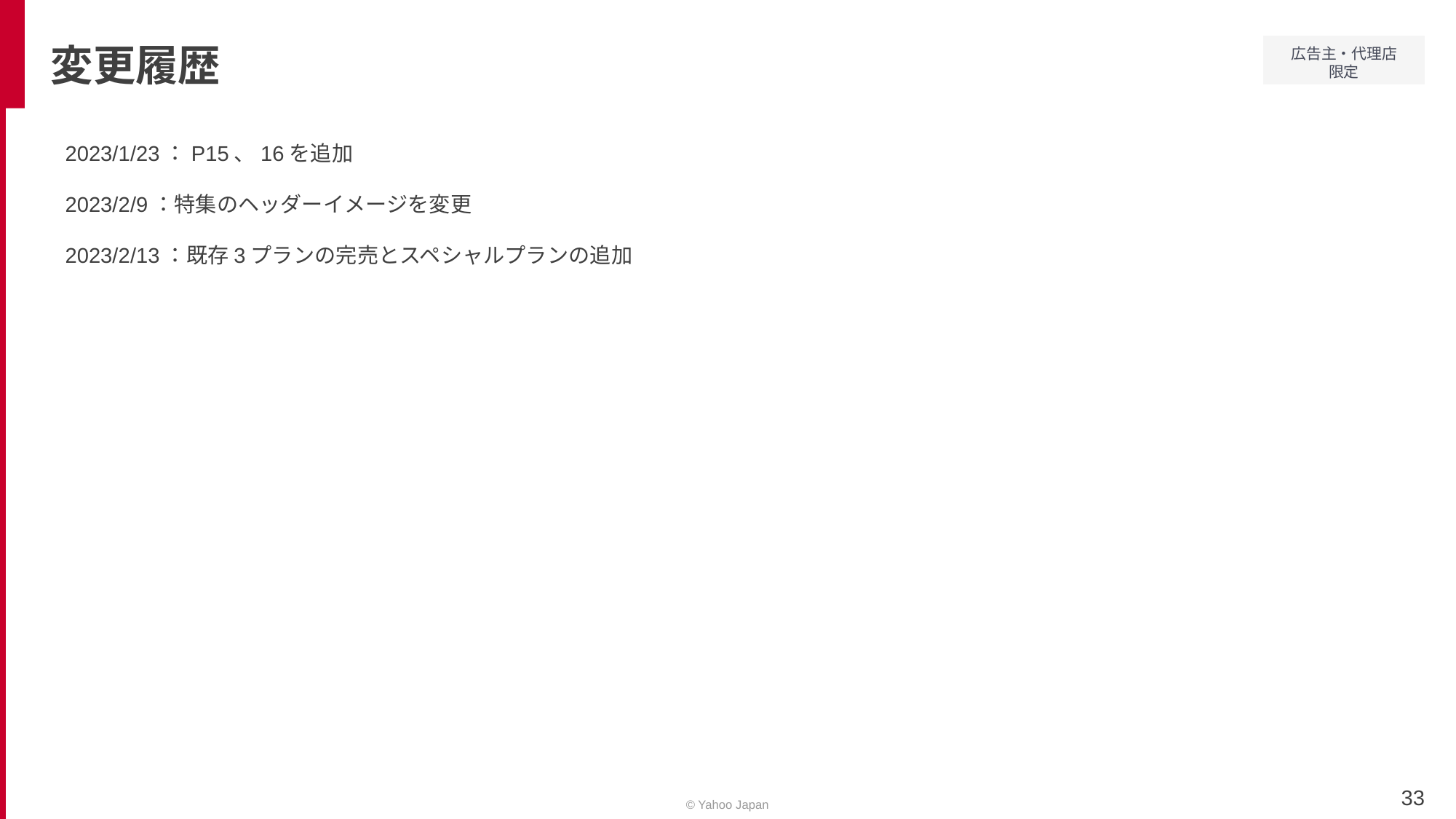

変更履歴
2023/1/23：P15、16を追加

2023/2/9：特集のヘッダーイメージを変更

2023/2/13：既存3プランの完売とスペシャルプランの追加
33